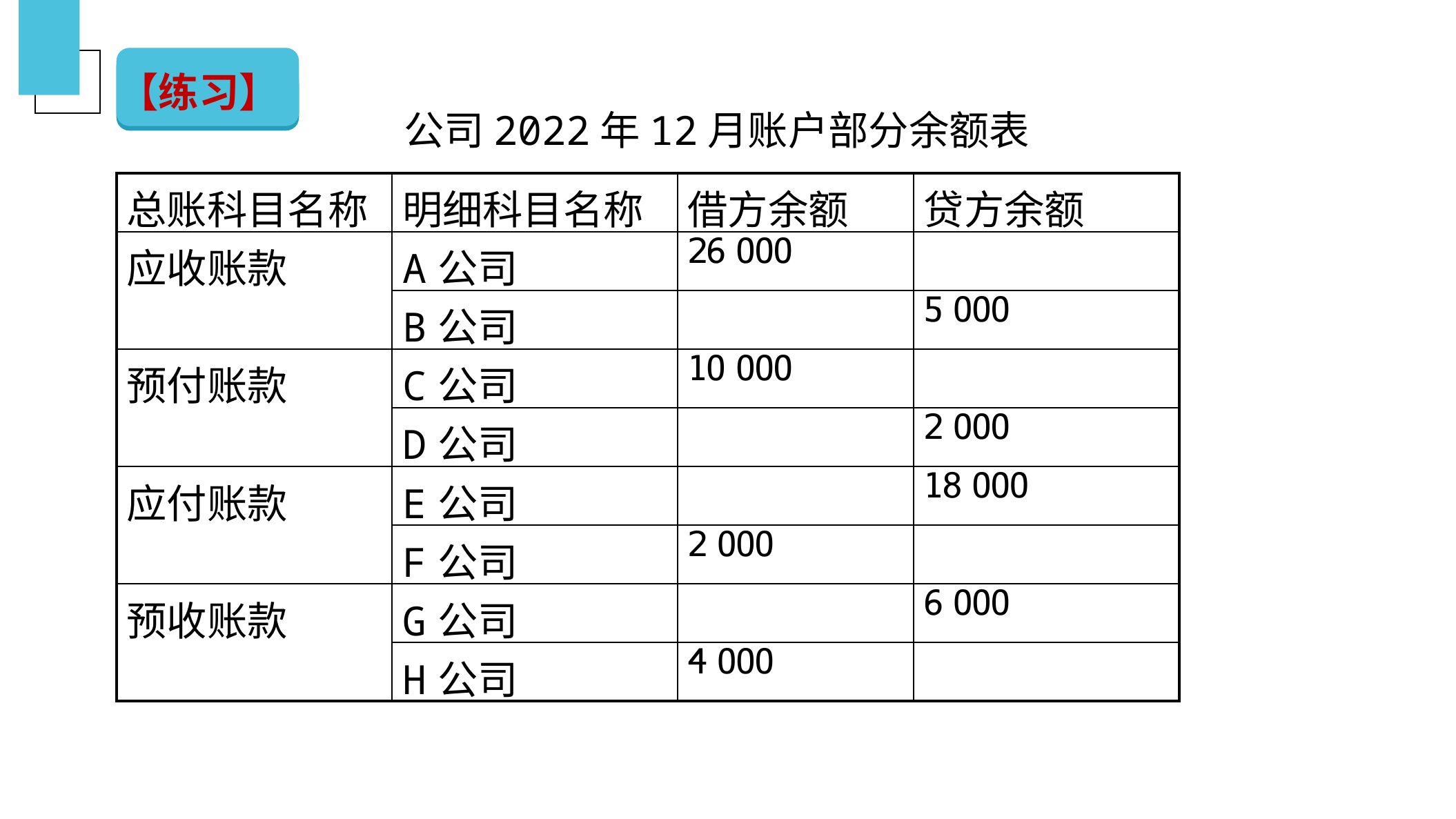

【练习】
（二）银行存款的清查
公司2022年12月账户部分余额表
| 总账科目名称 | 明细科目名称 | 借方余额 | 贷方余额 |
| --- | --- | --- | --- |
| 应收账款 | A公司 | 26 000 |  |
|  | B公司 |  | 5 000 |
| 预付账款 | C公司 | 10 000 |  |
|  | D公司 |  | 2 000 |
| 应付账款 | E公司 |  | 18 000 |
|  | F公司 | 2 000 |  |
| 预收账款 | G公司 |  | 6 000 |
|  | H公司 | 4 000 |  |